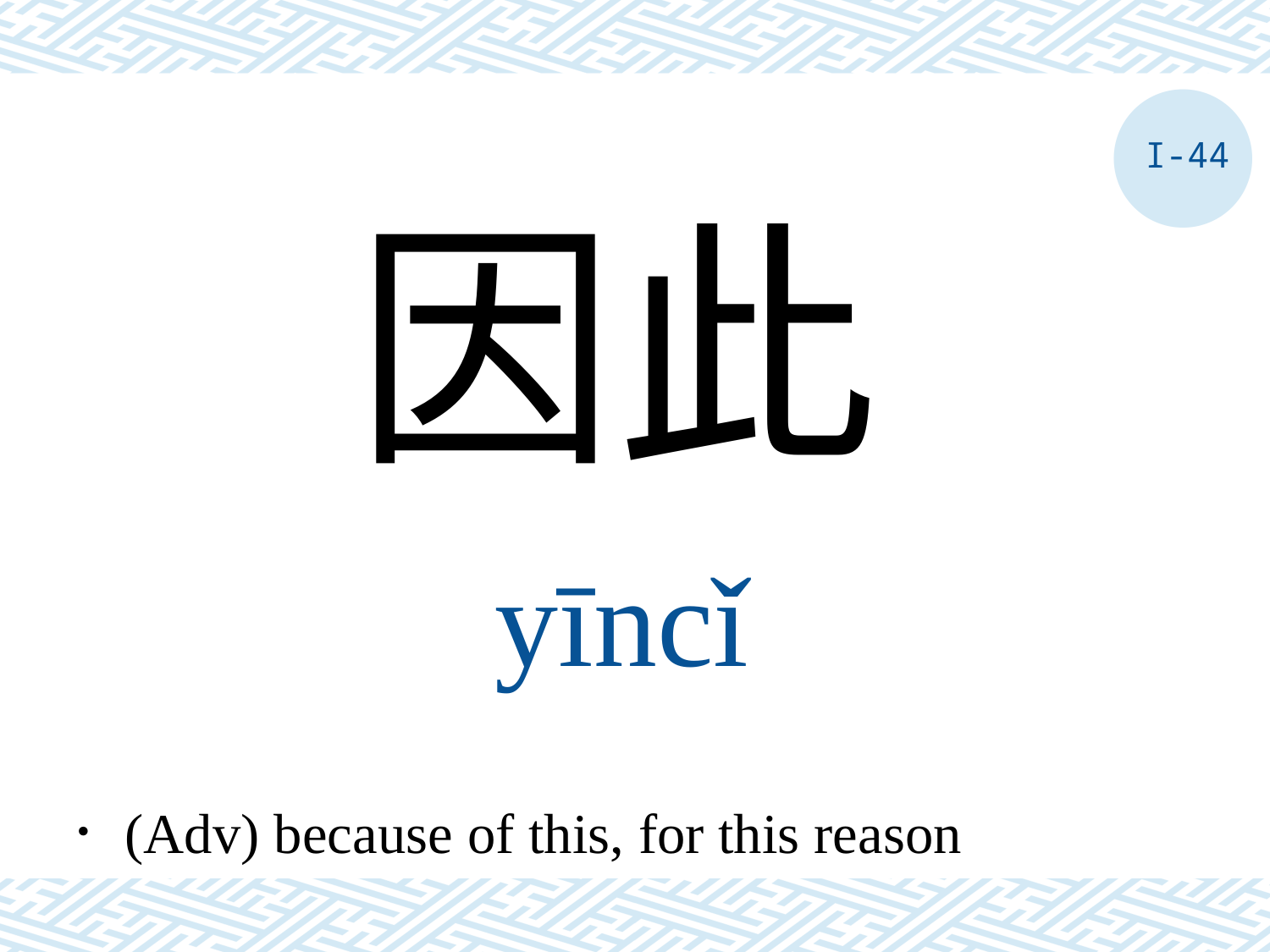

I-44

因此
yīncǐ
．(Adv) because of this, for this reason